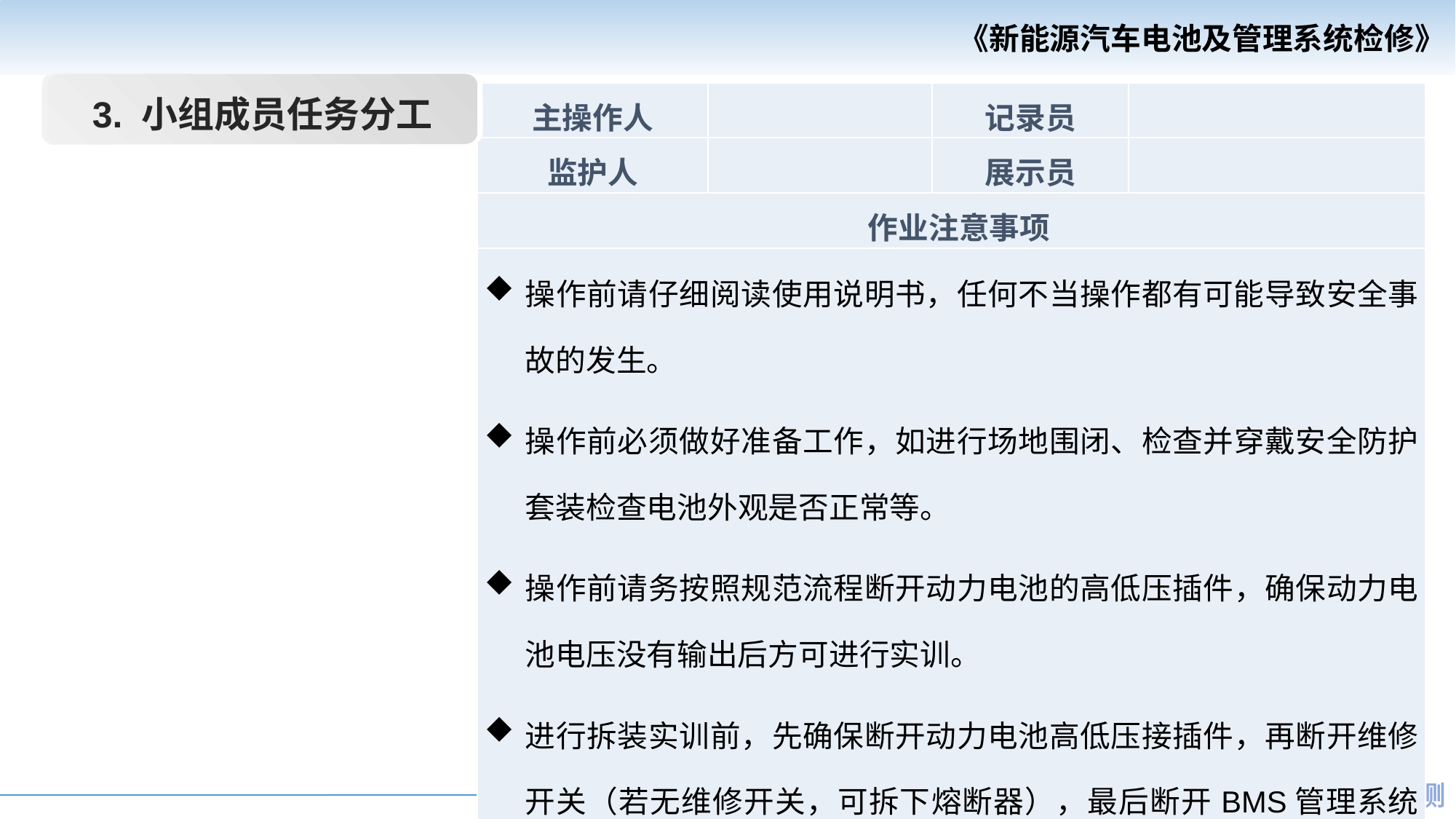

3. 小组成员任务分工
| 主操作人 |  | 记录员 |  |
| --- | --- | --- | --- |
| 监护人 |  | 展示员 |  |
| 作业注意事项 |  |  |  |
| 操作前请仔细阅读使用说明书，任何不当操作都有可能导致安全事故的发生。 操作前必须做好准备工作，如进行场地围闭、检查并穿戴安全防护套装检查电池外观是否正常等。 操作前请务按照规范流程断开动力电池的高低压插件，确保动力电池电压没有输出后方可进行实训。 进行拆装实训前，先确保断开动力电池高低压接插件，再断开维修开关（若无维修开关，可拆下熔断器），最后断开BMS管理系统上的接插件，方可进行拆装实训。 |  |  |  |